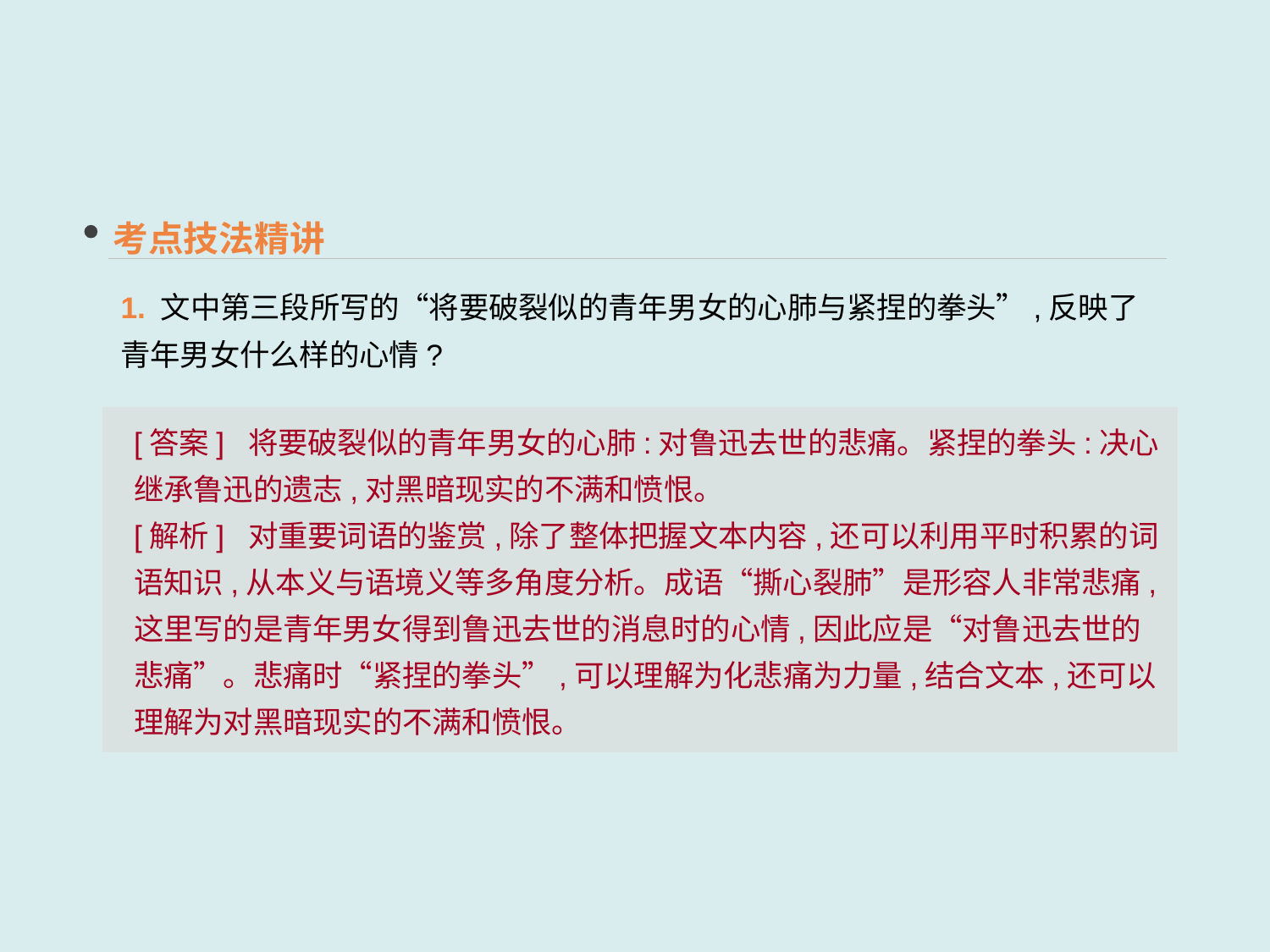

考点技法精讲

1. 文中第三段所写的“将要破裂似的青年男女的心肺与紧捏的拳头”,反映了青年男女什么样的心情?

[答案]  将要破裂似的青年男女的心肺:对鲁迅去世的悲痛。紧捏的拳头:决心继承鲁迅的遗志,对黑暗现实的不满和愤恨。
[解析]  对重要词语的鉴赏,除了整体把握文本内容,还可以利用平时积累的词语知识,从本义与语境义等多角度分析。成语“撕心裂肺”是形容人非常悲痛,这里写的是青年男女得到鲁迅去世的消息时的心情,因此应是“对鲁迅去世的悲痛”。悲痛时“紧捏的拳头”,可以理解为化悲痛为力量,结合文本,还可以理解为对黑暗现实的不满和愤恨。